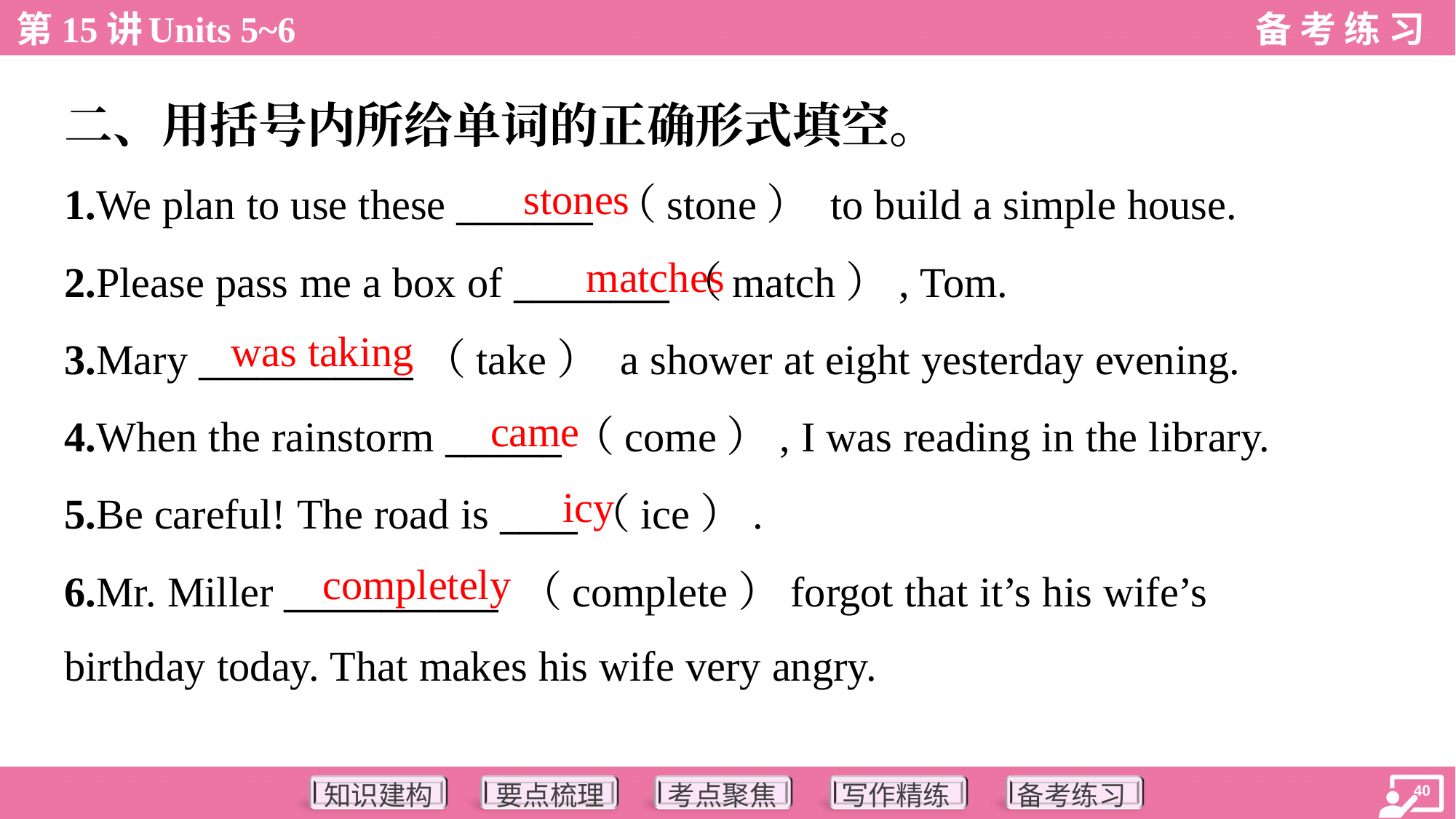

二、用括号内所给单词的正确形式填空。
stones
1.We plan to use these _______ （stone） to build a simple house.
2.Please pass me a box of ________（match）, Tom.
3.Mary ___________（take） a shower at eight yesterday evening.
4.When the rainstorm ______（come）, I was reading in the library.
5.Be careful! The road is ____（ice）.
6.Mr. Miller ___________ （complete）forgot that it’s his wife’s
birthday today. That makes his wife very angry.
matches
was taking
came
icy
completely